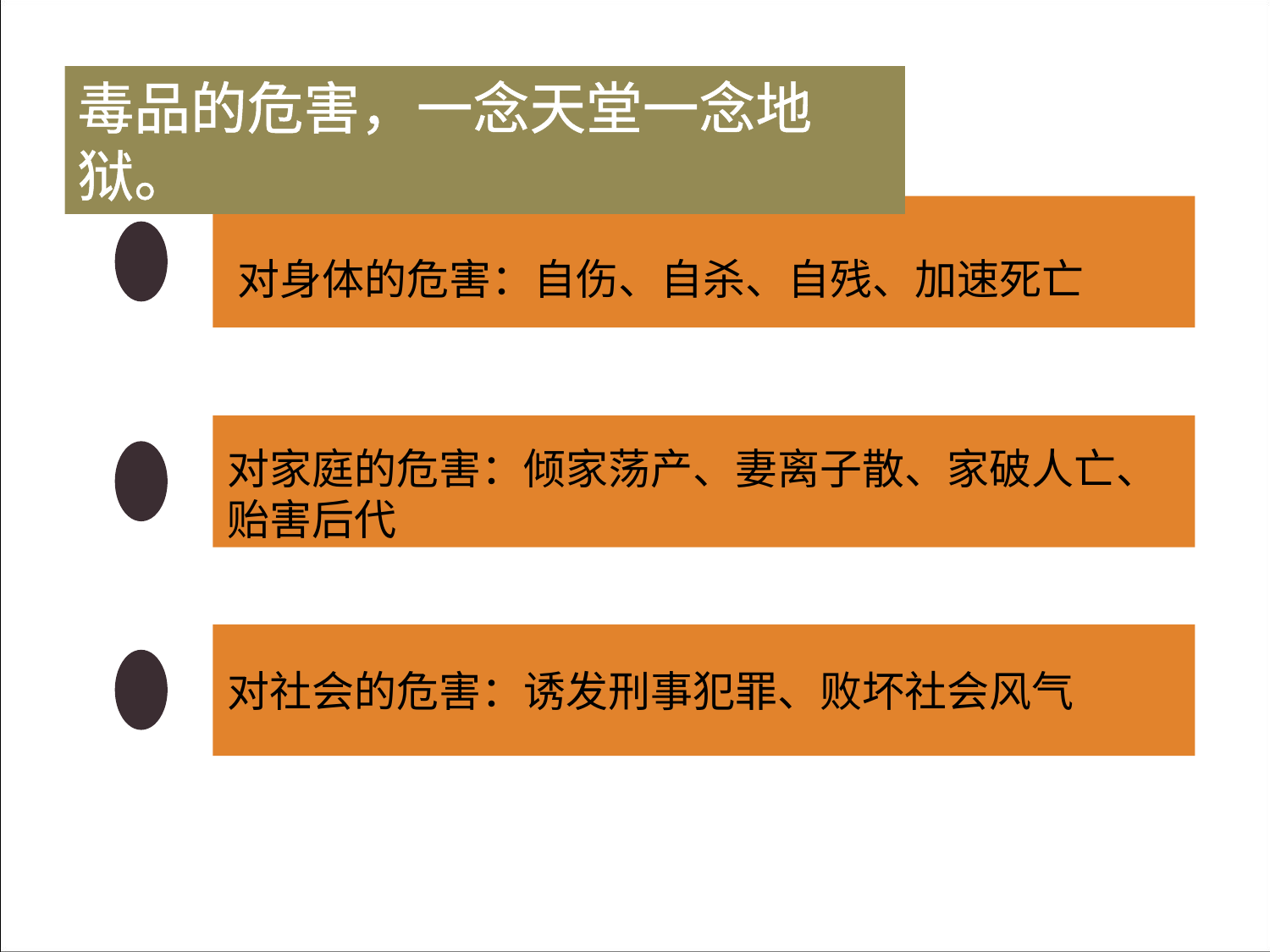

毒品的危害，一念天堂一念地狱。

对身体的危害：自伤、自杀、自残、加速死亡
点击添加文本
点击添加文本
对家庭的危害：倾家荡产、妻离子散、家破人亡、贻害后代
点击添加文本
对社会的危害：诱发刑事犯罪、败坏社会风气

点击添加文本